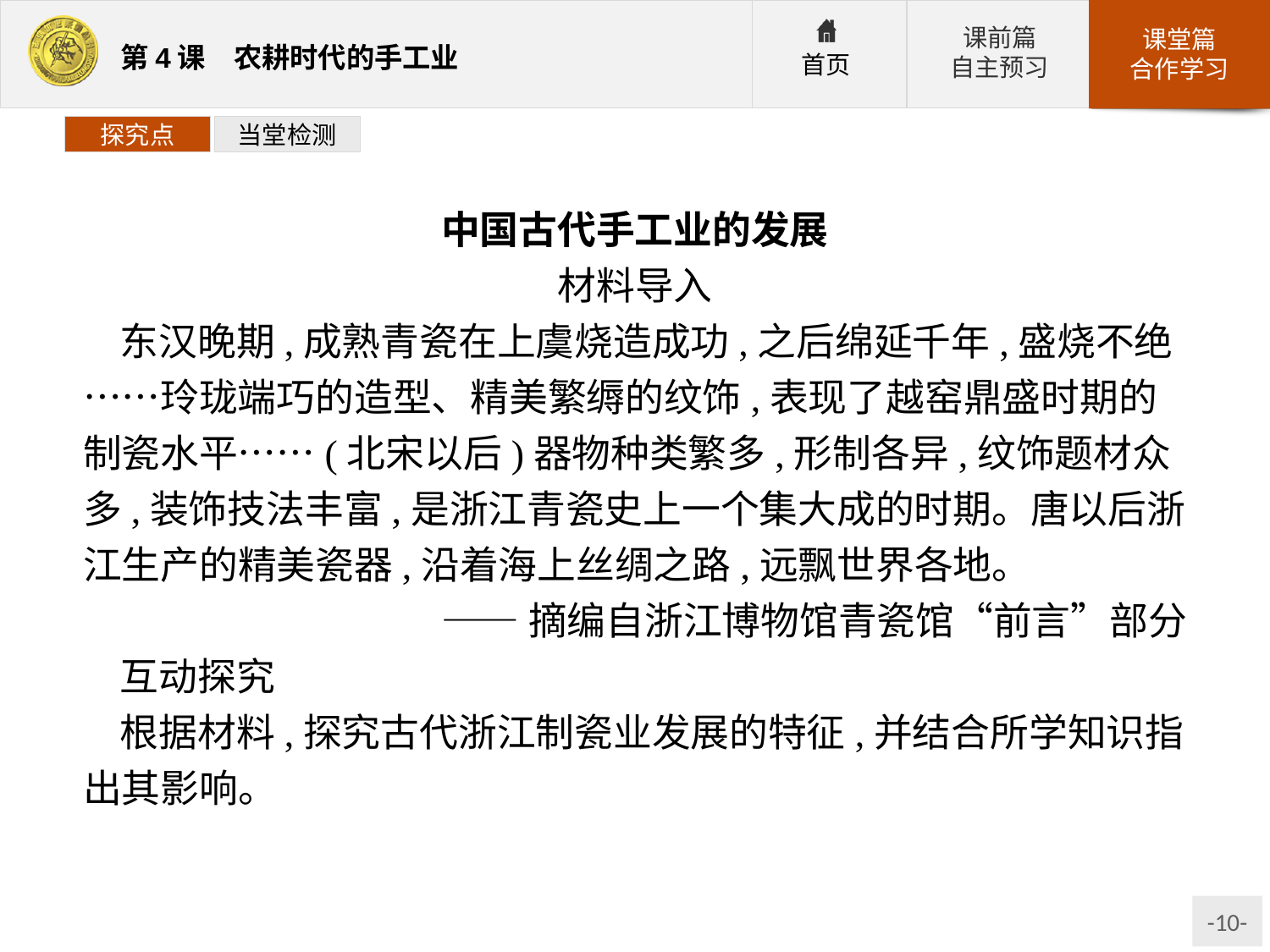

探究点
当堂检测
中国古代手工业的发展
材料导入
东汉晚期,成熟青瓷在上虞烧造成功,之后绵延千年,盛烧不绝……玲珑端巧的造型、精美繁缛的纹饰,表现了越窑鼎盛时期的制瓷水平……(北宋以后)器物种类繁多,形制各异,纹饰题材众多,装饰技法丰富,是浙江青瓷史上一个集大成的时期。唐以后浙江生产的精美瓷器,沿着海上丝绸之路,远飘世界各地。
——摘编自浙江博物馆青瓷馆“前言”部分
互动探究
根据材料,探究古代浙江制瓷业发展的特征,并结合所学知识指出其影响。